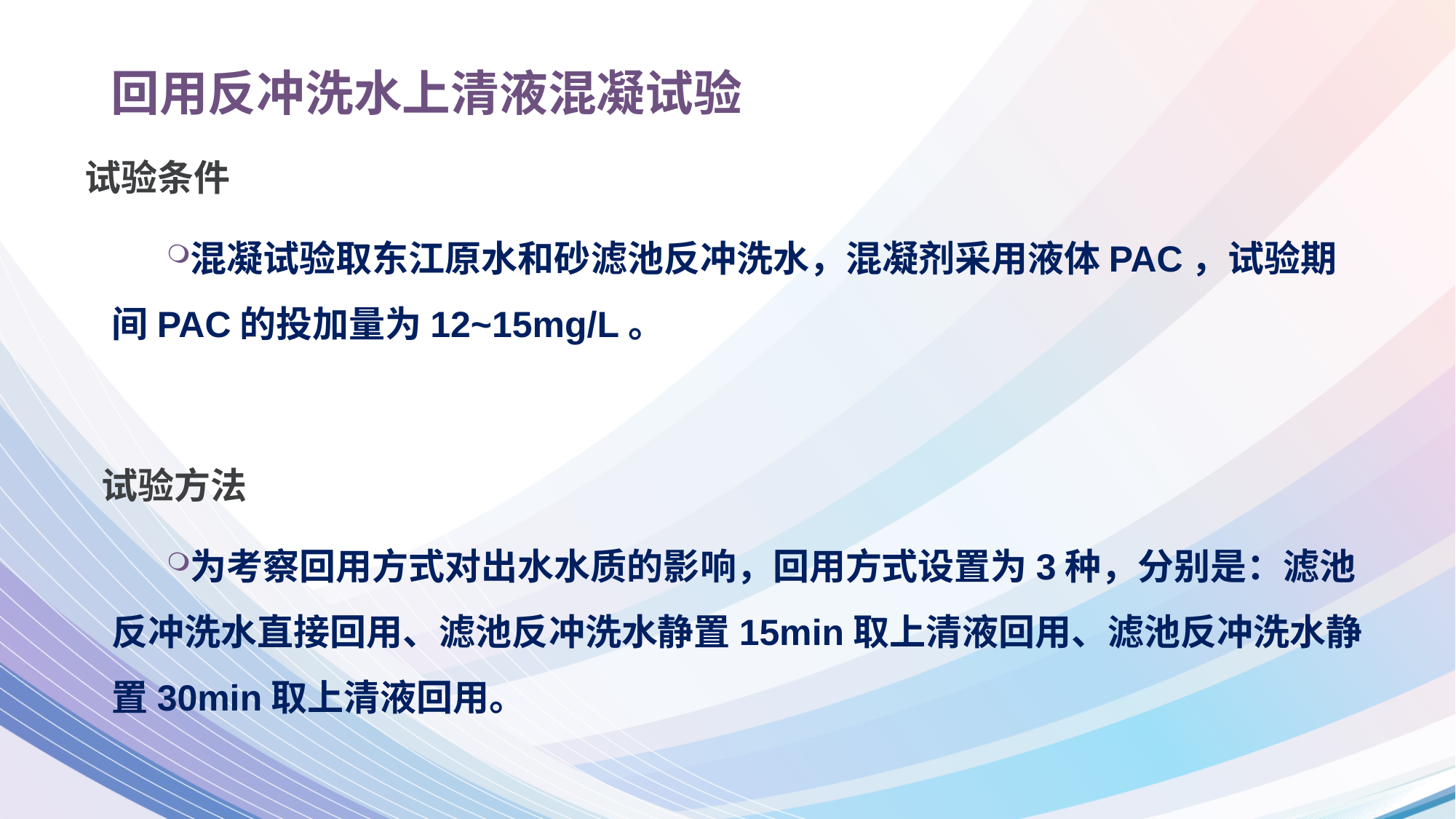

# 回用反冲洗水上清液混凝试验
试验条件
混凝试验取东江原水和砂滤池反冲洗水，混凝剂采用液体PAC，试验期间PAC的投加量为12~15mg/L。

 试验方法
为考察回用方式对出水水质的影响，回用方式设置为3种，分别是：滤池反冲洗水直接回用、滤池反冲洗水静置15min取上清液回用、滤池反冲洗水静置30min取上清液回用。